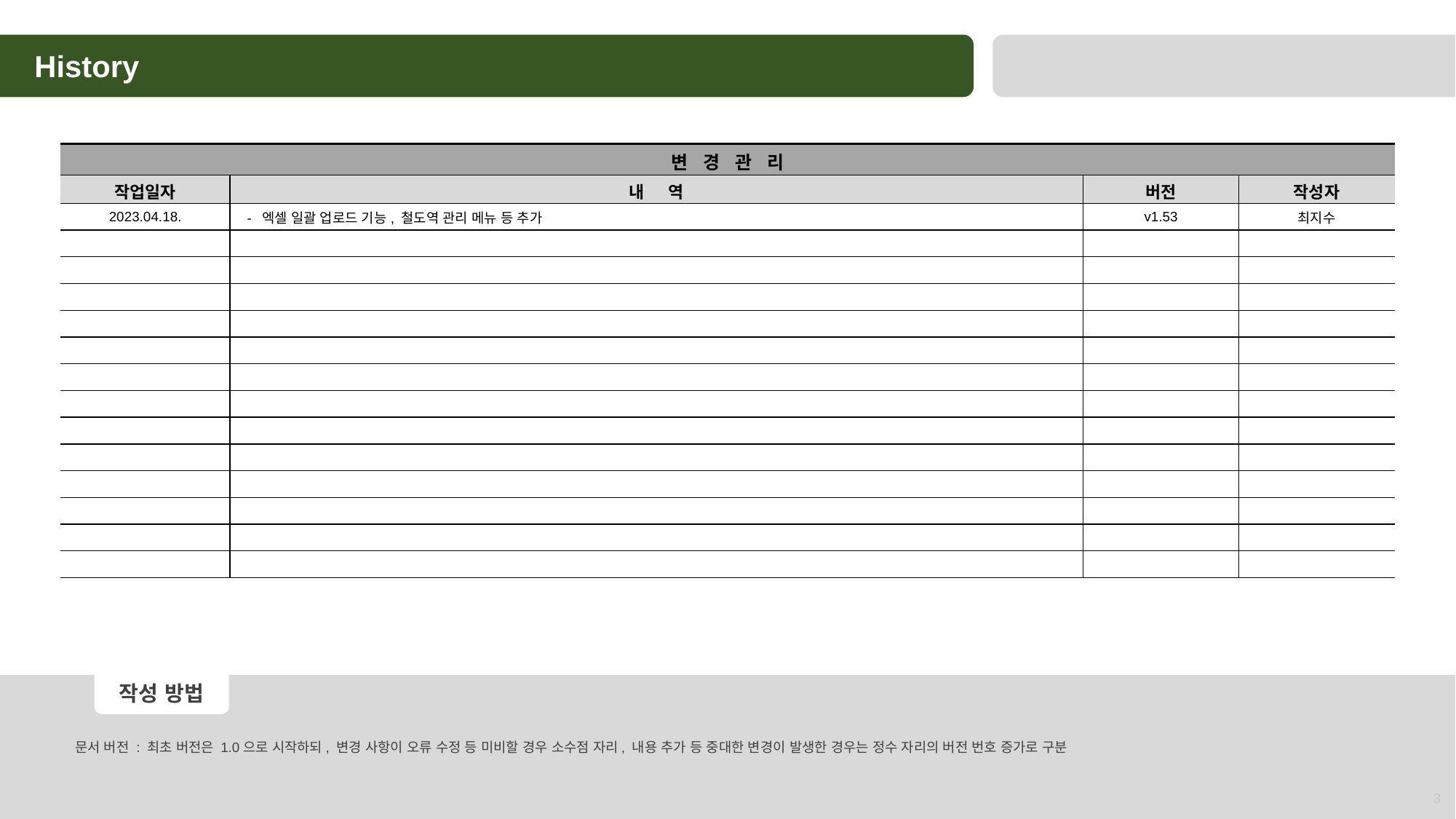

History
| 변 경 관 리 |  |  |  |
| --- | --- | --- | --- |
| 작업일자 | 내 역 | 버전 | 작성자 |
| 2023.04.18. | - 엑셀 일괄 업로드 기능, 철도역 관리 메뉴 등 추가 | v1.53 | 최지수 |
|  |  |  |  |
|  |  |  |  |
|  |  |  |  |
|  |  |  |  |
|  |  |  |  |
|  |  |  |  |
|  |  |  |  |
|  |  |  |  |
|  |  |  |  |
|  |  |  |  |
|  |  |  |  |
|  |  |  |  |
|  |  |  |  |

작성 방법
문서 버전 : 최초 버전은 1.0으로 시작하되, 변경 사항이 오류 수정 등 미비할 경우 소수점 자리, 내용 추가 등 중대한 변경이 발생한 경우는 정수 자리의 버전 번호 증가로 구분
3